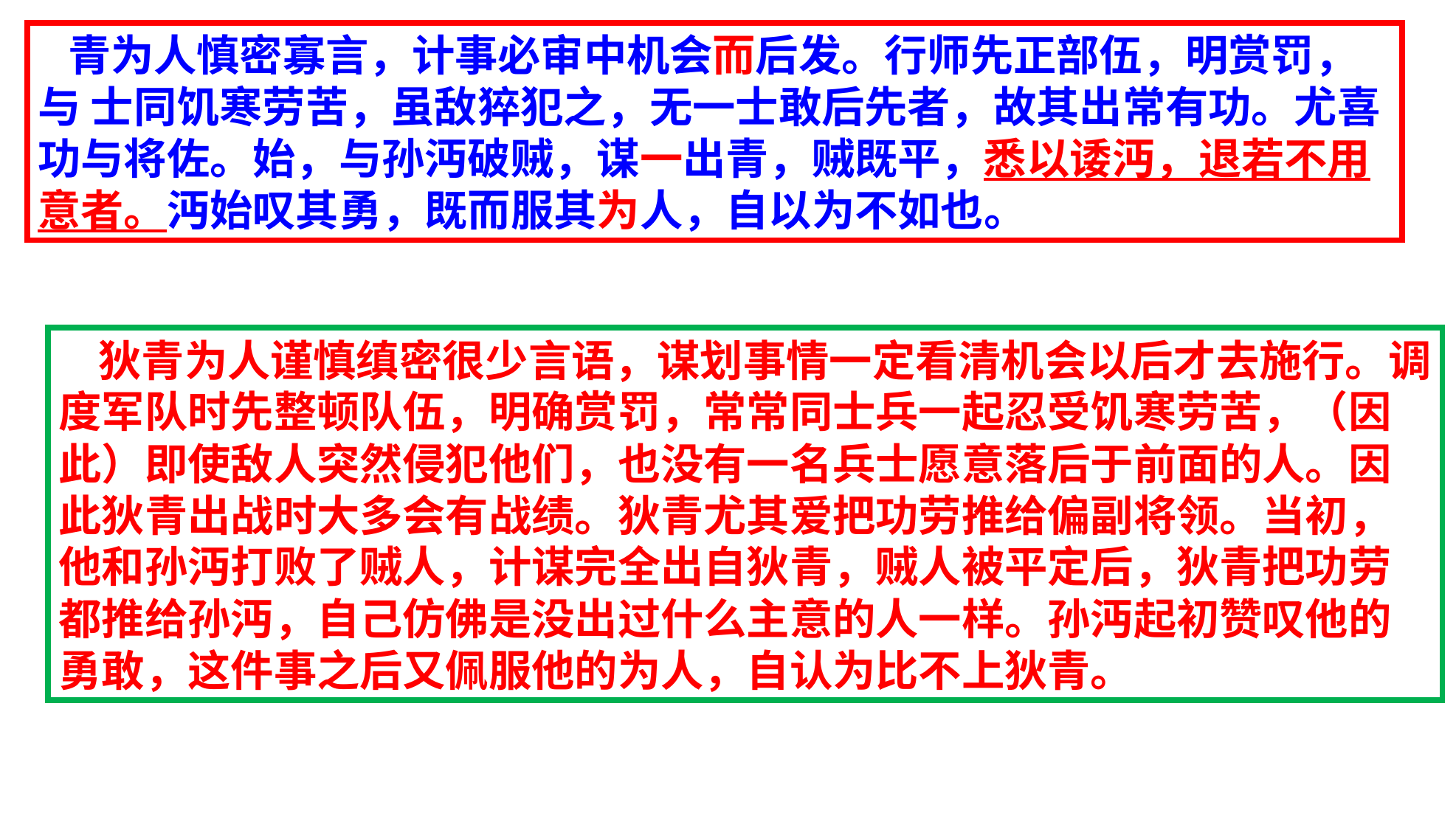

青为人慎密寡言，计事必审中机会而后发。行师先正部伍，明赏罚，与 士同饥寒劳苦，虽敌猝犯之，无一士敢后先者，故其出常有功。尤喜功与将佐。始，与孙沔破贼，谋一出青，贼既平，悉以诿沔，退若不用意者。沔始叹其勇，既而服其为人，自以为不如也。
   狄青为人谨慎缜密很少言语，谋划事情一定看清机会以后才去施行。调度军队时先整顿队伍，明确赏罚，常常同士兵一起忍受饥寒劳苦，（因此）即使敌人突然侵犯他们，也没有一名兵士愿意落后于前面的人。因此狄青出战时大多会有战绩。狄青尤其爱把功劳推给偏副将领。当初，他和孙沔打败了贼人，计谋完全出自狄青，贼人被平定后，狄青把功劳都推给孙沔，自己仿佛是没出过什么主意的人一样。孙沔起初赞叹他的勇敢，这件事之后又佩服他的为人，自认为比不上狄青。